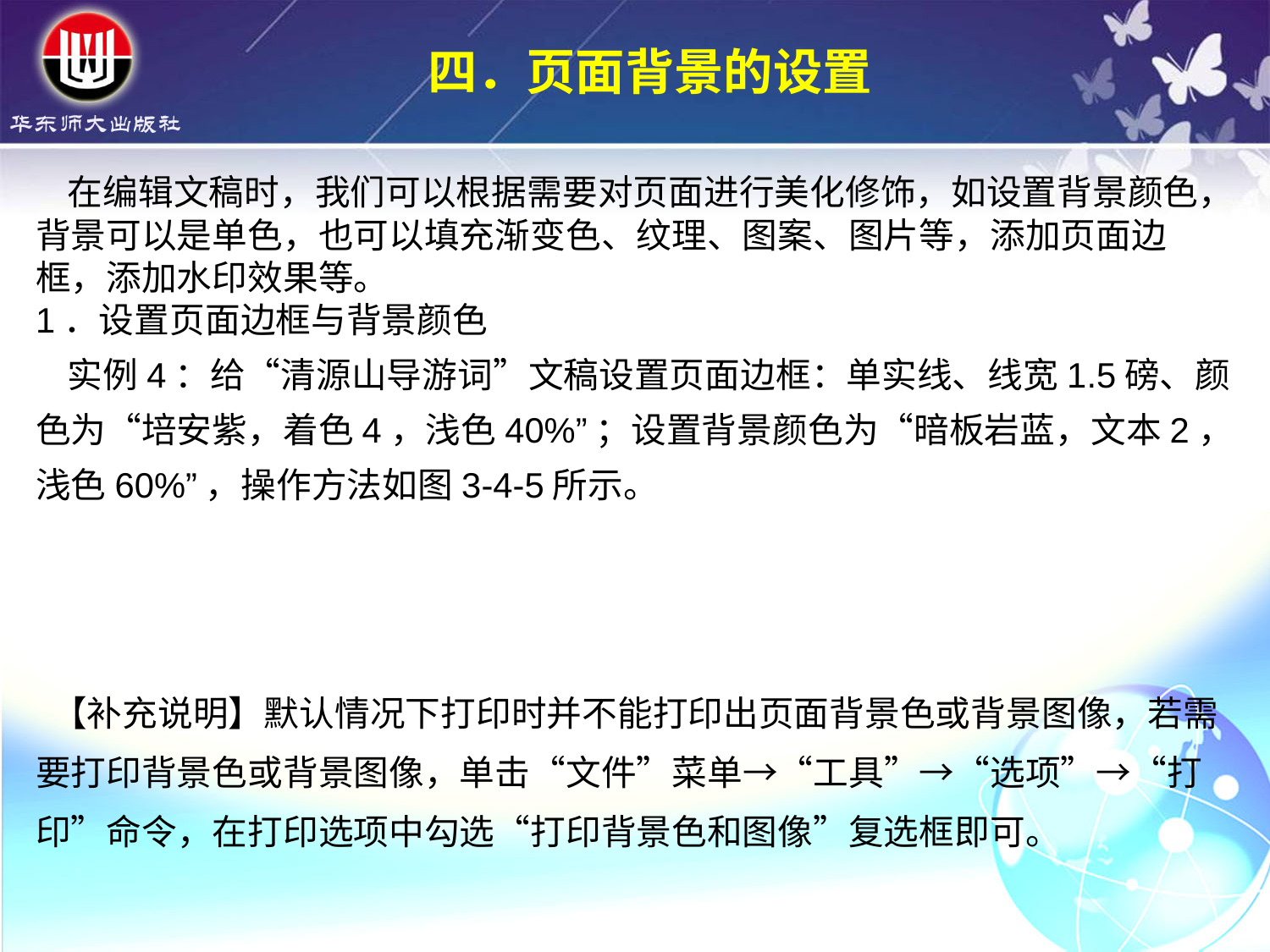

四．页面背景的设置
   在编辑文稿时，我们可以根据需要对页面进行美化修饰，如设置背景颜色，背景可以是单色，也可以填充渐变色、纹理、图案、图片等，添加页面边框，添加水印效果等。1．设置页面边框与背景颜色   实例4：给“清源山导游词”文稿设置页面边框：单实线、线宽1.5磅、颜色为“培安紫，着色4，浅色40%”；设置背景颜色为“暗板岩蓝，文本2，浅色60%”，操作方法如图3-4-5所示。

 【补充说明】默认情况下打印时并不能打印出页面背景色或背景图像，若需要打印背景色或背景图像，单击“文件”菜单→“工具”→“选项”→“打印”命令，在打印选项中勾选“打印背景色和图像”复选框即可。